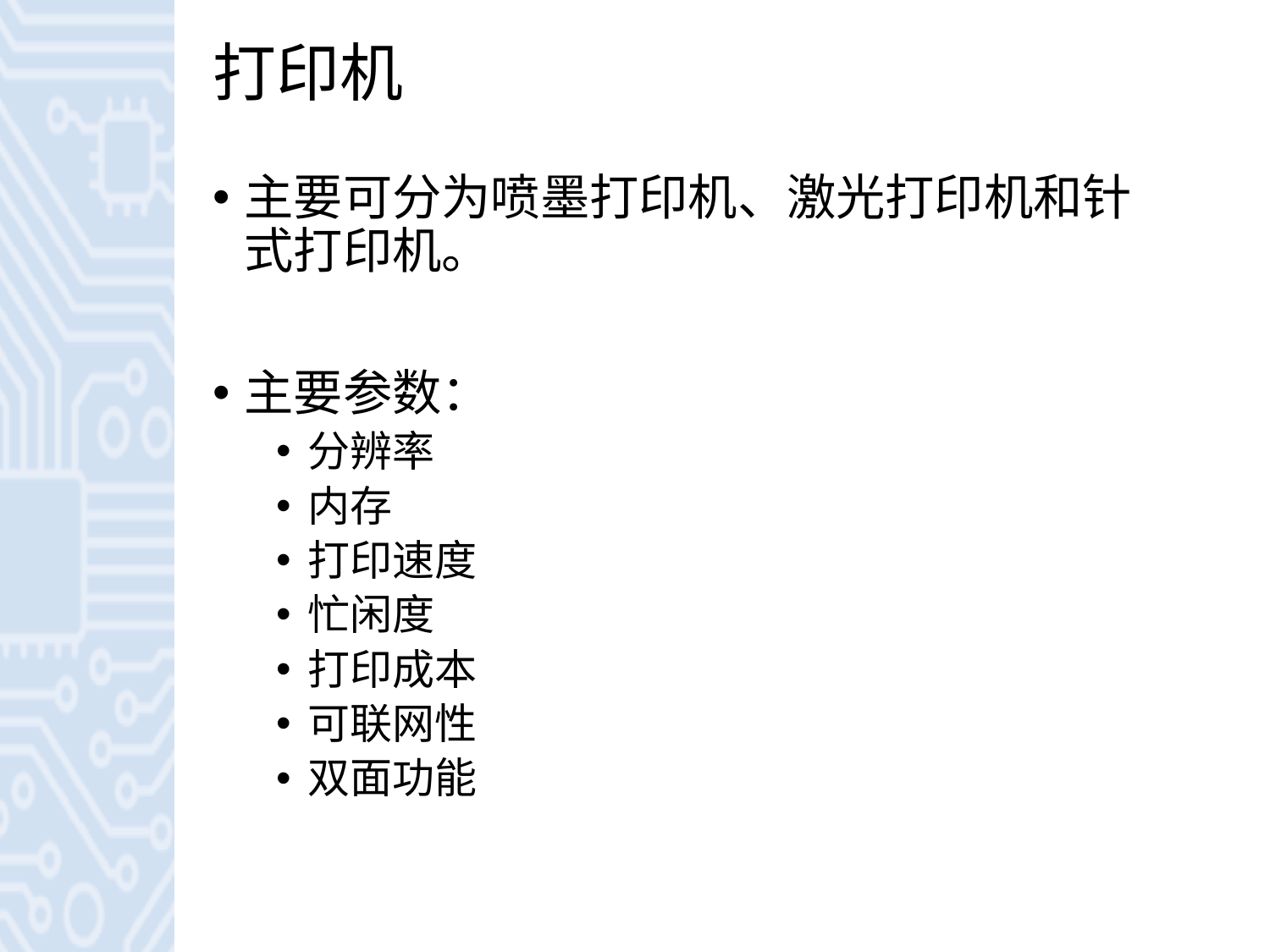

# 打印机
主要可分为喷墨打印机、激光打印机和针式打印机。

主要参数：
分辨率
内存
打印速度
忙闲度
打印成本
可联网性
双面功能